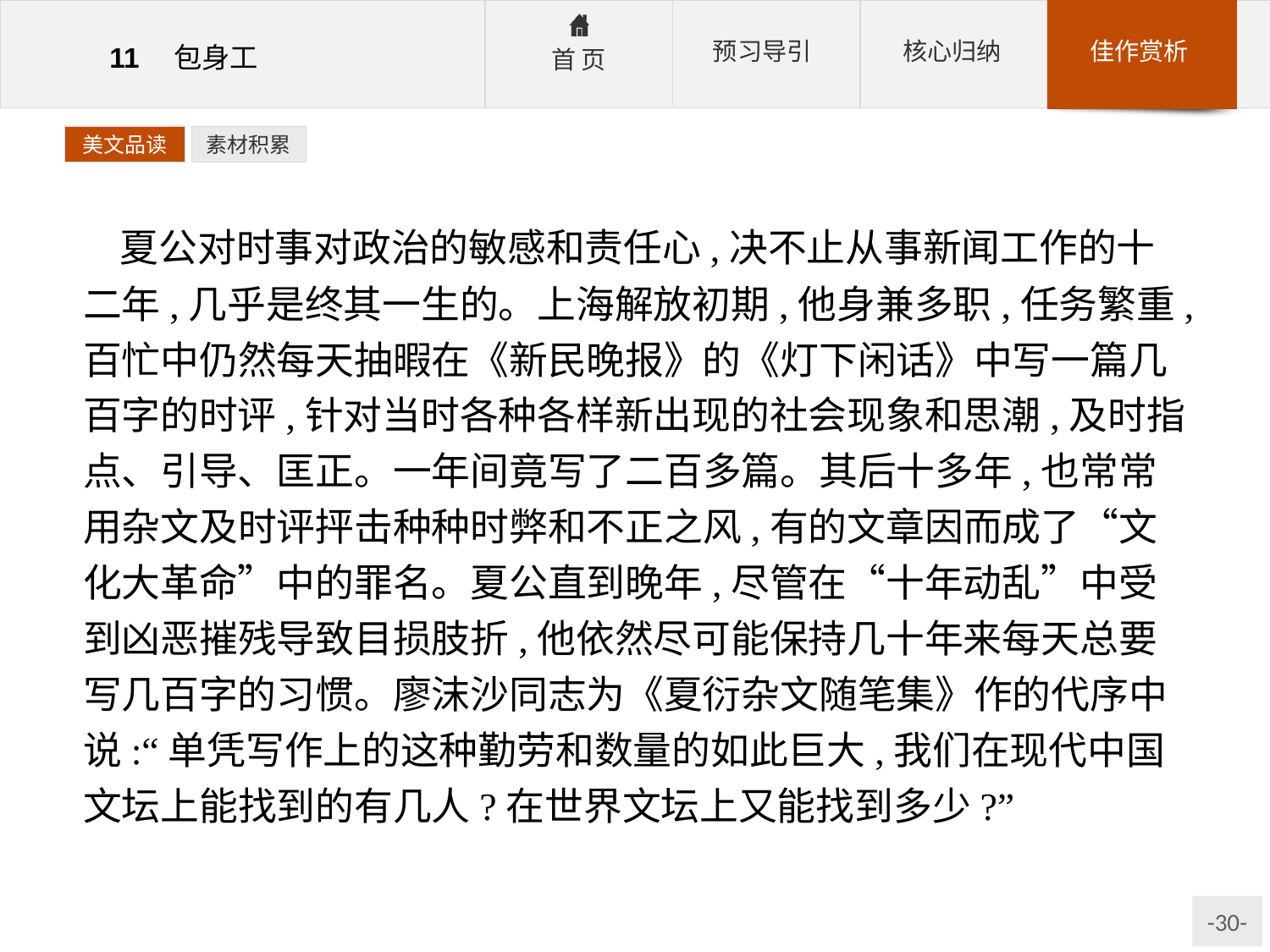

美文品读
素材积累
夏公对时事对政治的敏感和责任心,决不止从事新闻工作的十二年,几乎是终其一生的。上海解放初期,他身兼多职,任务繁重,百忙中仍然每天抽暇在《新民晚报》的《灯下闲话》中写一篇几百字的时评,针对当时各种各样新出现的社会现象和思潮,及时指点、引导、匡正。一年间竟写了二百多篇。其后十多年,也常常用杂文及时评抨击种种时弊和不正之风,有的文章因而成了“文化大革命”中的罪名。夏公直到晚年,尽管在“十年动乱”中受到凶恶摧残导致目损肢折,他依然尽可能保持几十年来每天总要写几百字的习惯。廖沫沙同志为《夏衍杂文随笔集》作的代序中说:“单凭写作上的这种勤劳和数量的如此巨大,我们在现代中国文坛上能找到的有几人?在世界文坛上又能找到多少?”